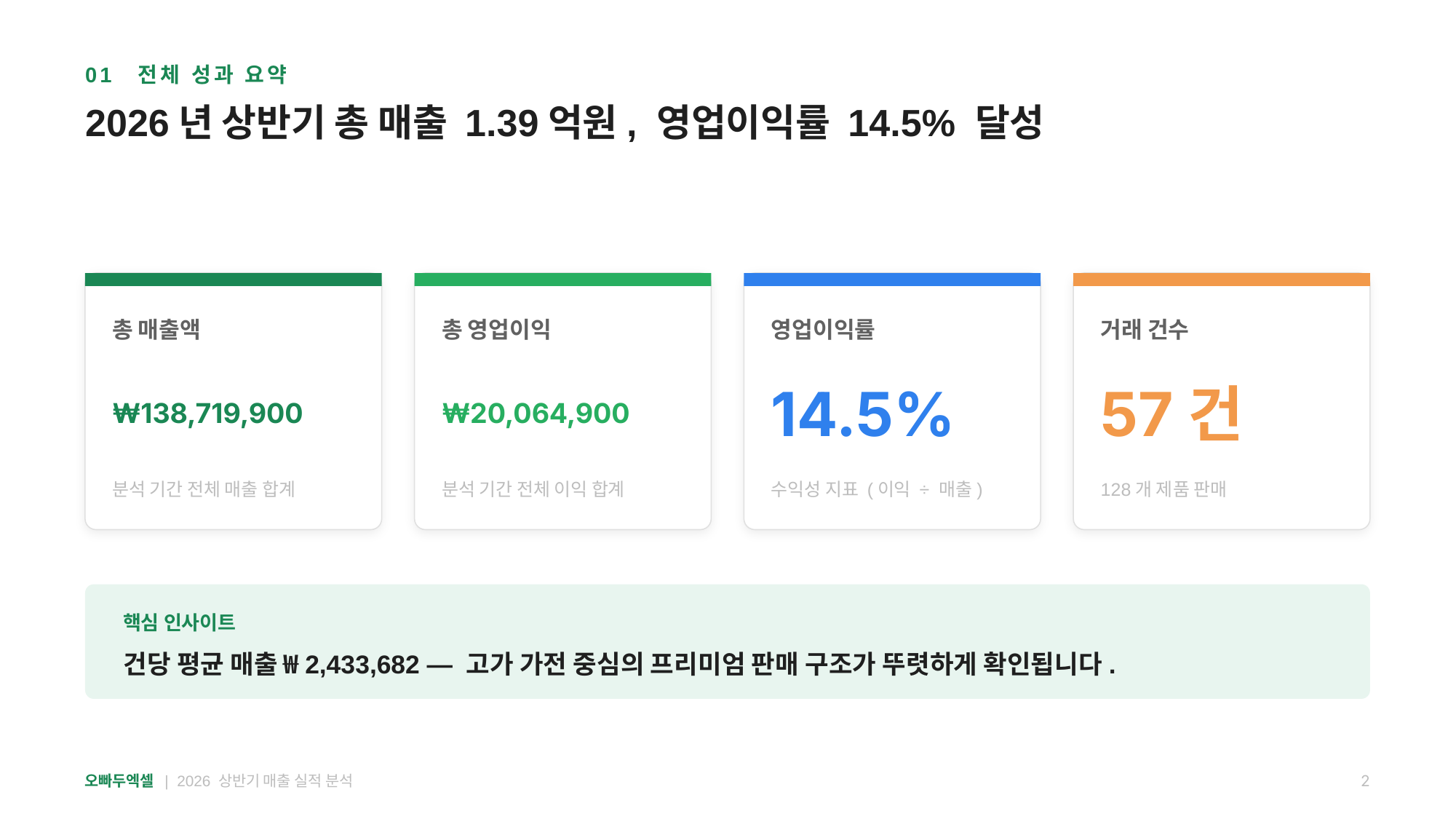

01  전체 성과 요약
2026년 상반기 총 매출 1.39억원, 영업이익률 14.5% 달성

총 매출액
총 영업이익
영업이익률
거래 건수
₩138,719,900
₩20,064,900
14.5%
57건
분석 기간 전체 매출 합계
분석 기간 전체 이익 합계
수익성 지표 (이익 ÷ 매출)
128개 제품 판매

핵심 인사이트
건당 평균 매출 ₩2,433,682 — 고가 가전 중심의 프리미엄 판매 구조가 뚜렷하게 확인됩니다.
오빠두엑셀  |  2026 상반기 매출 실적 분석
2